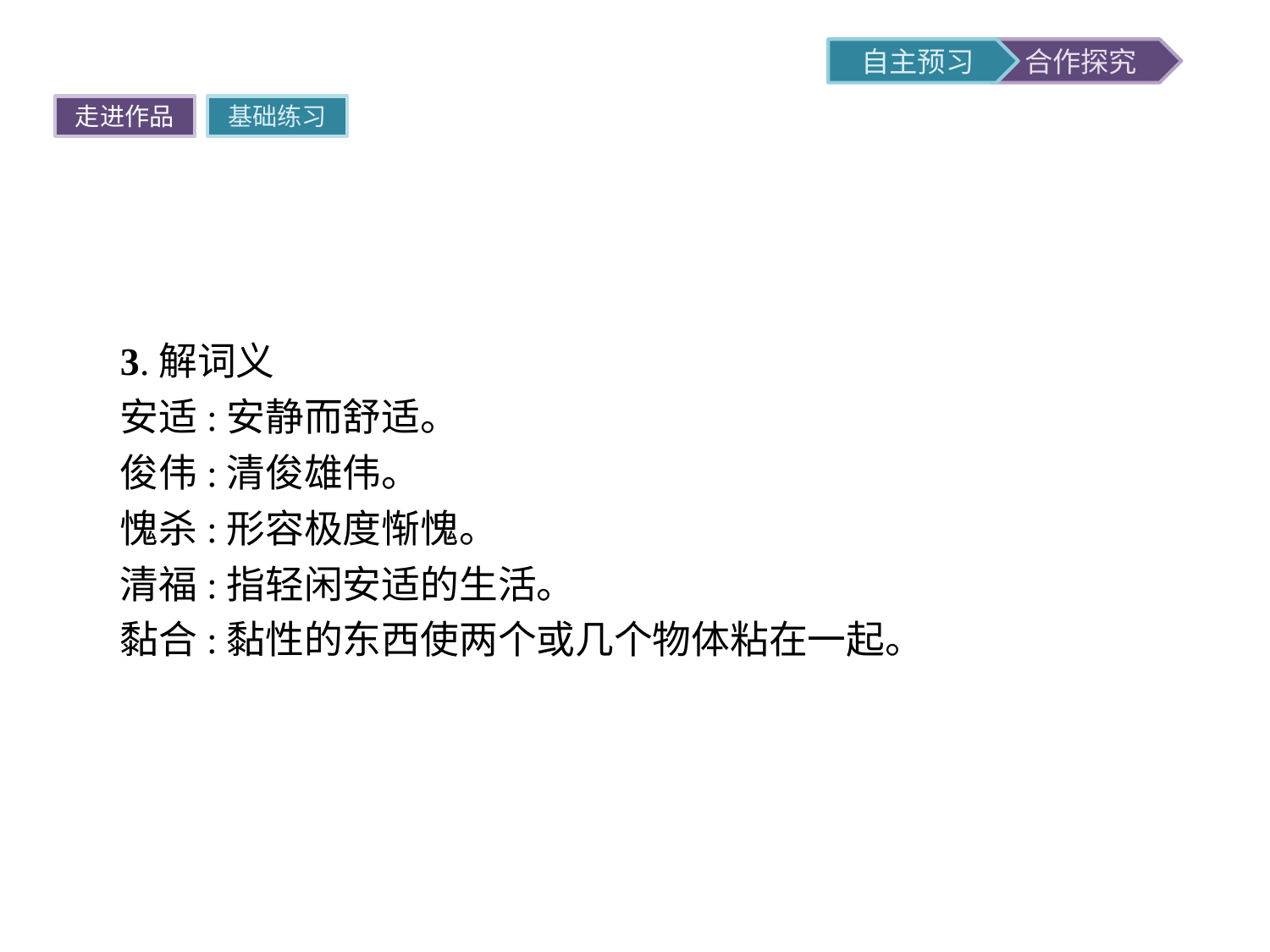

走进作品
基础练习
3.解词义
安适:安静而舒适。
俊伟:清俊雄伟。
愧杀:形容极度惭愧。
清福:指轻闲安适的生活。
黏合:黏性的东西使两个或几个物体粘在一起。